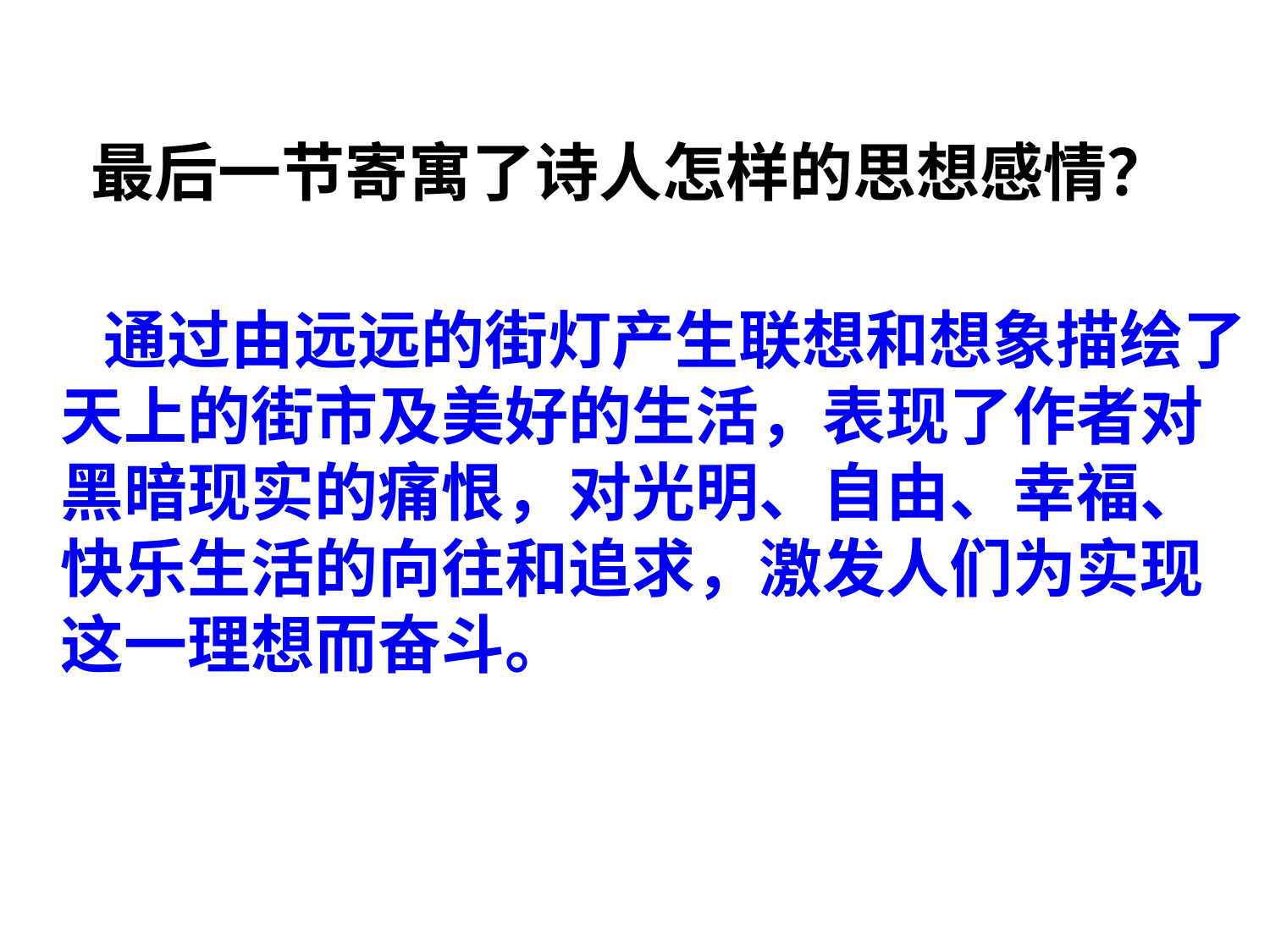

最后一节寄寓了诗人怎样的思想感情？

      通过由远远的街灯产生联想和想象描绘了天上的街市及美好的生活，表现了作者对黑暗现实的痛恨，对光明、自由、幸福、快乐生活的向往和追求，激发人们为实现这一理想而奋斗。